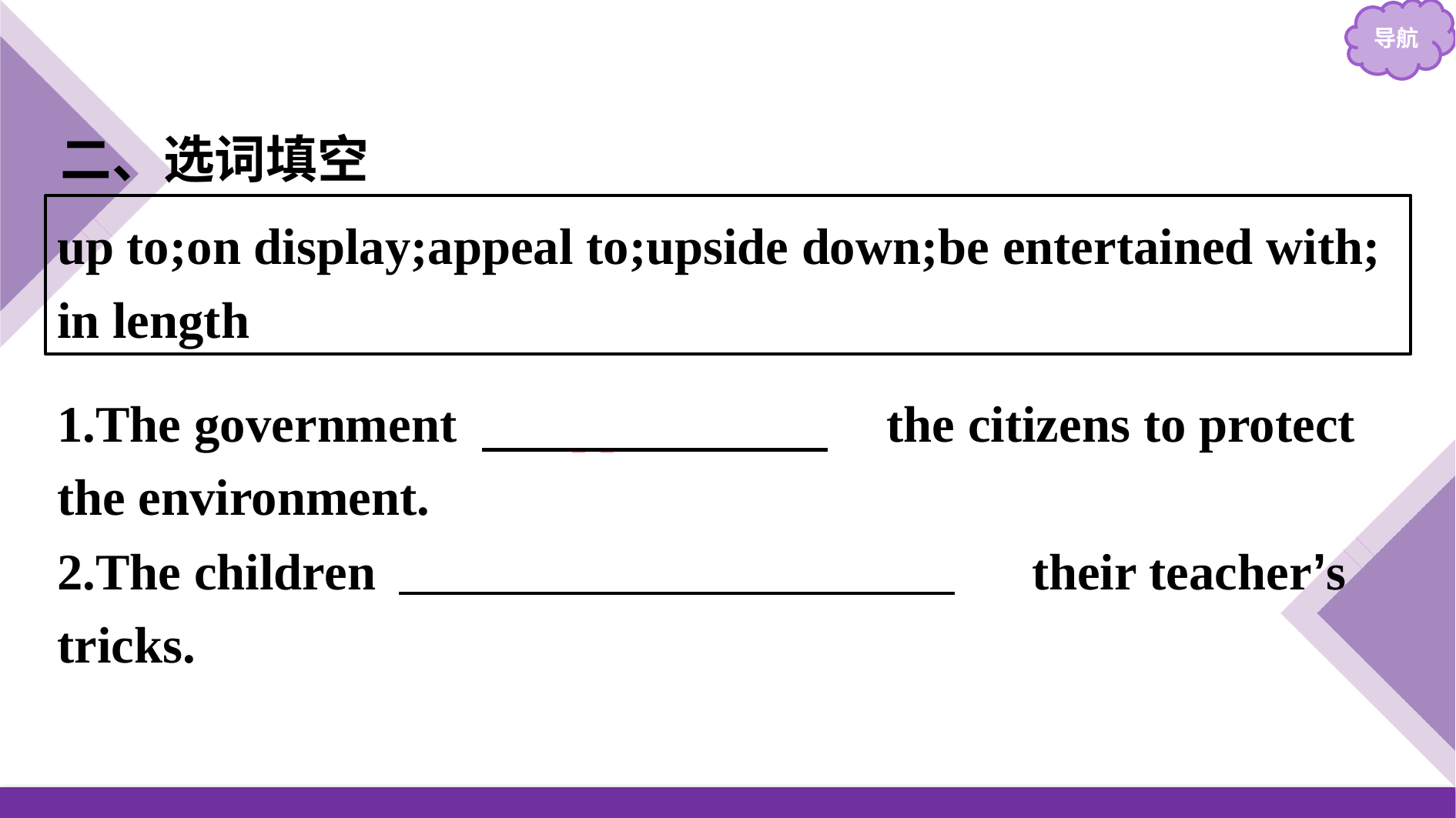

二、选词填空
up to;on display;appeal to;upside down;be entertained with; in length
1.The government 　appealed to　 the citizens to protect the environment.
2.The children 　were entertained with　 their teacher’s tricks.